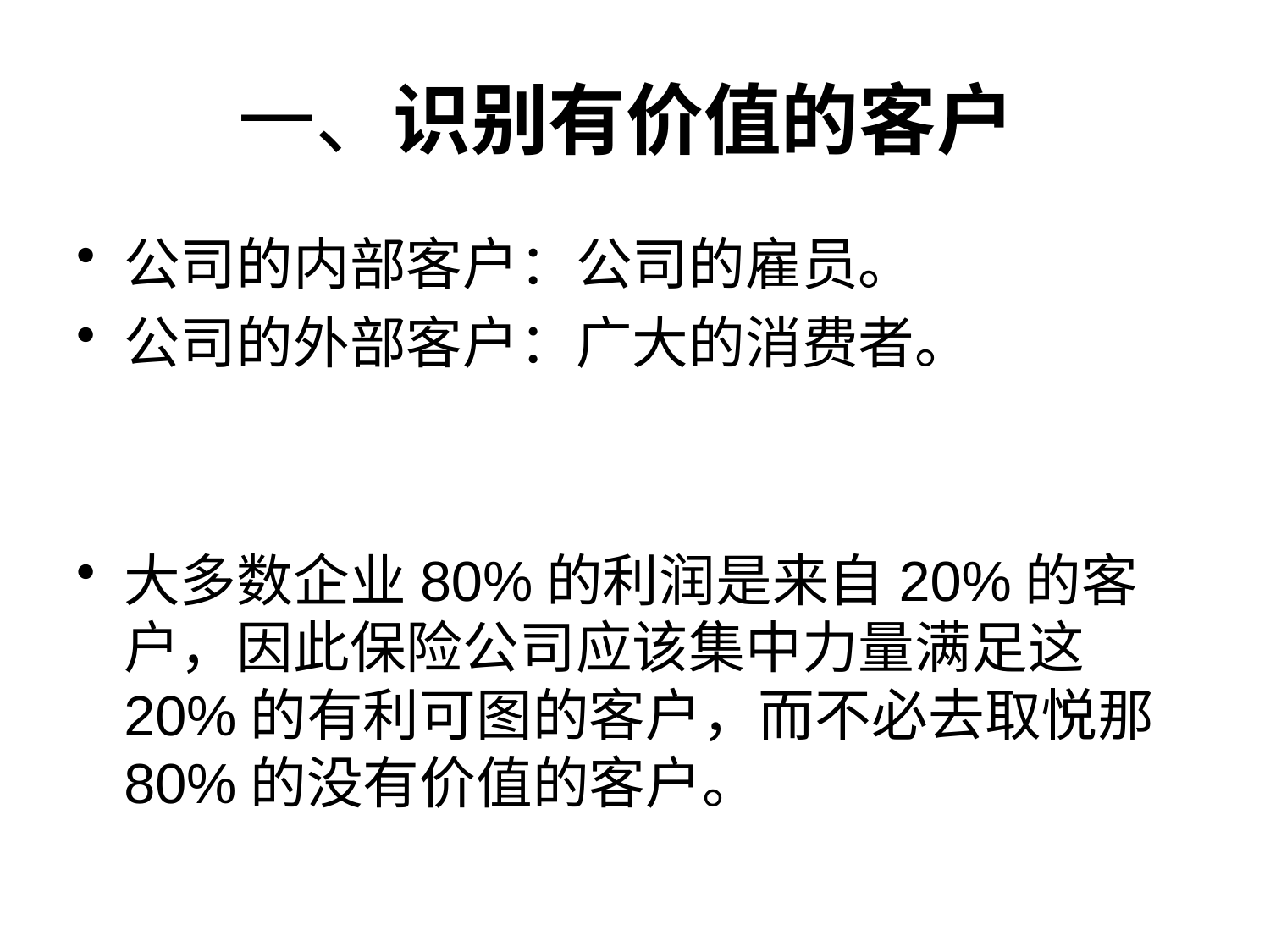

# 一、识别有价值的客户
公司的内部客户：公司的雇员。
公司的外部客户：广大的消费者。

大多数企业80%的利润是来自20%的客户，因此保险公司应该集中力量满足这20%的有利可图的客户，而不必去取悦那80%的没有价值的客户。